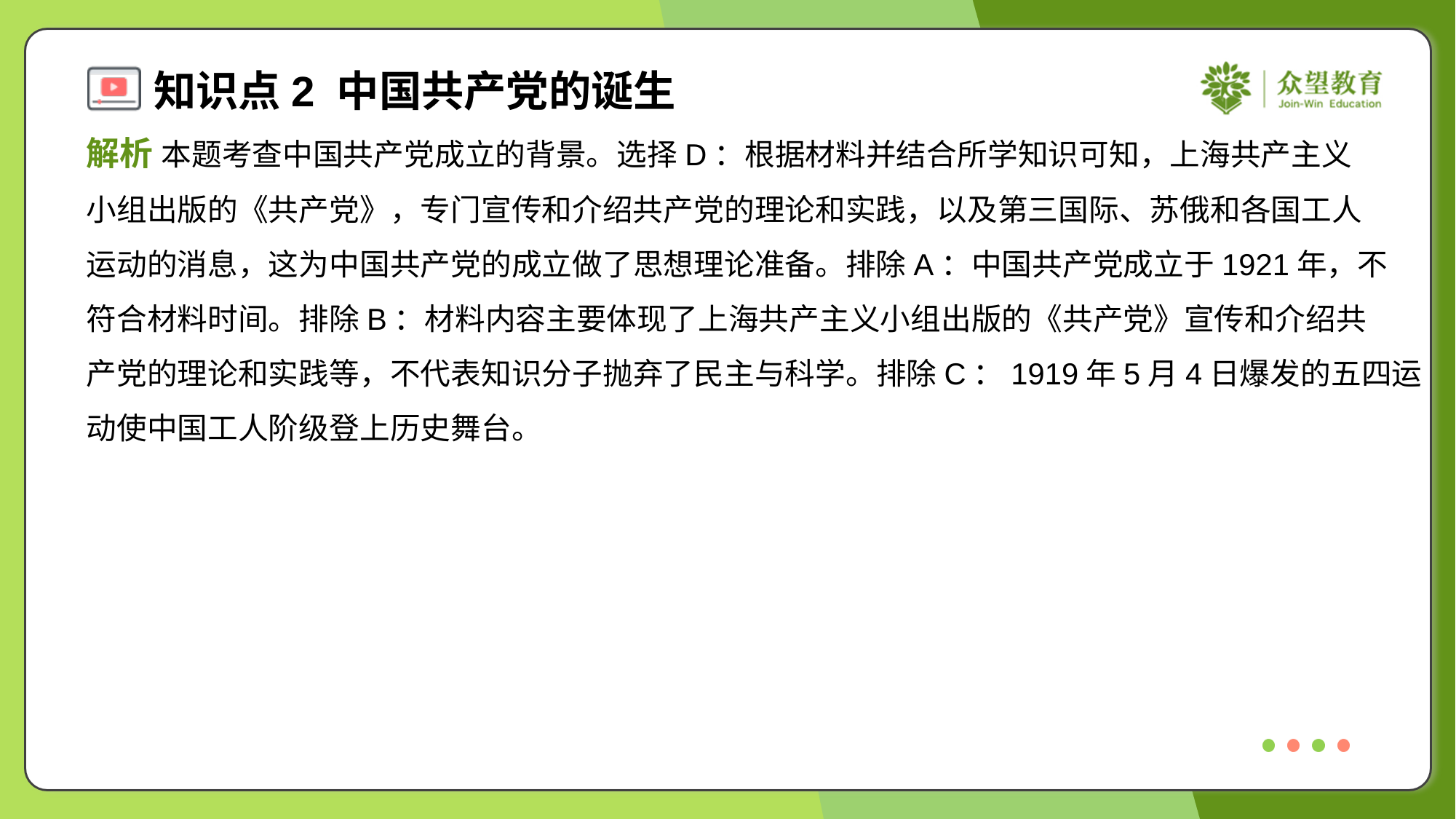

解析 本题考查中国共产党成立的背景。选择D：根据材料并结合所学知识可知，上海共产主义
小组出版的《共产党》，专门宣传和介绍共产党的理论和实践，以及第三国际、苏俄和各国工人
运动的消息，这为中国共产党的成立做了思想理论准备。排除A：中国共产党成立于1921年，不
符合材料时间。排除B：材料内容主要体现了上海共产主义小组出版的《共产党》宣传和介绍共
产党的理论和实践等，不代表知识分子抛弃了民主与科学。排除C：1919年5月4日爆发的五四运
动使中国工人阶级登上历史舞台。